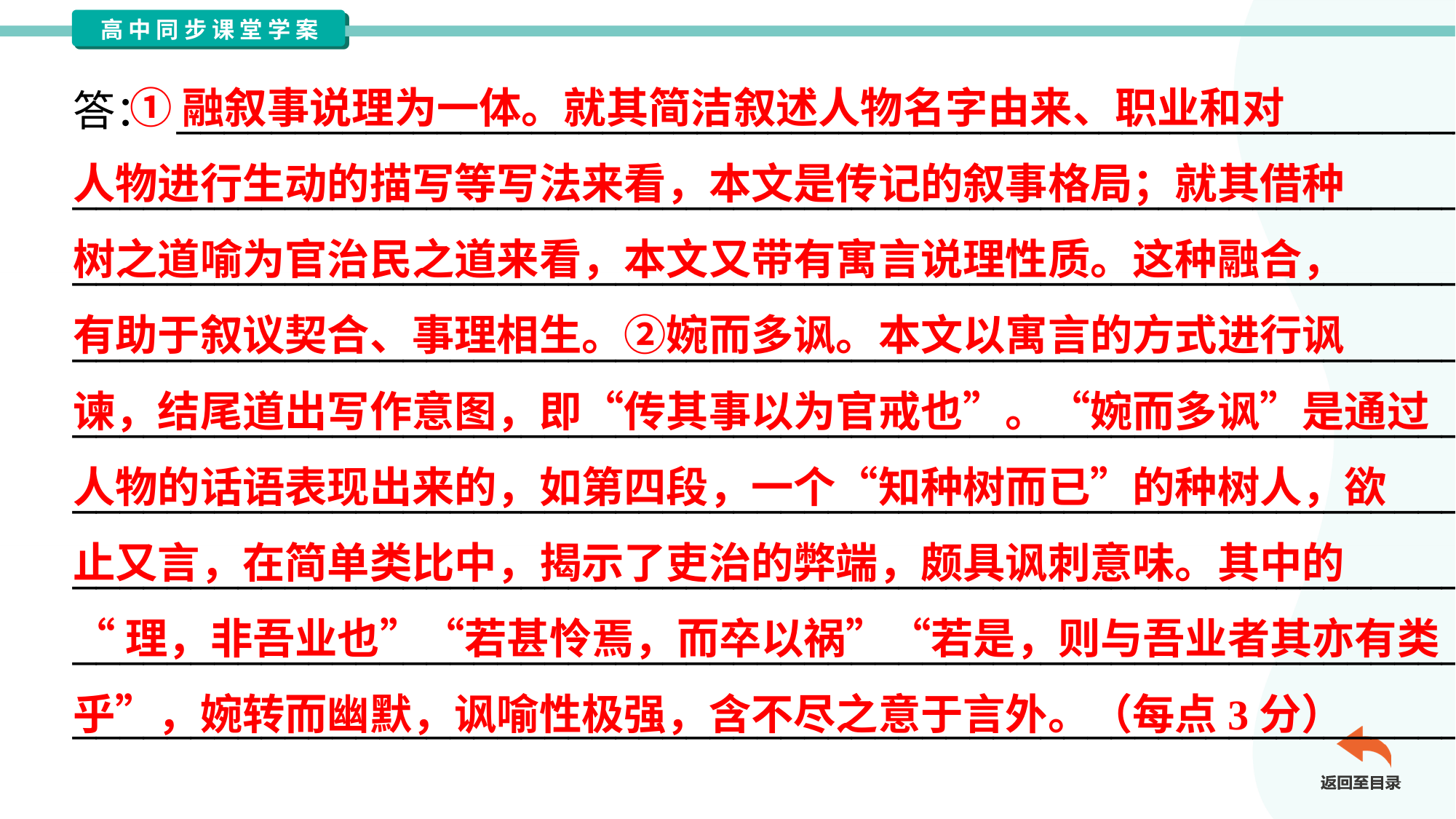

①融叙事说理为一体。就其简洁叙述人物名字由来、职业和对
人物进行生动的描写等写法来看，本文是传记的叙事格局；就其借种
树之道喻为官治民之道来看，本文又带有寓言说理性质。这种融合，
有助于叙议契合、事理相生。②婉而多讽。本文以寓言的方式进行讽
谏，结尾道出写作意图，即“传其事以为官戒也”。“婉而多讽”是通过
人物的话语表现出来的，如第四段，一个“知种树而已”的种树人，欲
止又言，在简单类比中，揭示了吏治的弊端，颇具讽刺意味。其中的
“理，非吾业也”“若甚怜焉，而卒以祸”“若是，则与吾业者其亦有类
乎”，婉转而幽默，讽喻性极强，含不尽之意于言外。（每点3分）
答： ________________________________________________________
_____________________________________________________________
_____________________________________________________________
_____________________________________________________________
_____________________________________________________________
_____________________________________________________________
_____________________________________________________________
_____________________________________________________________
_____________________________________________________________